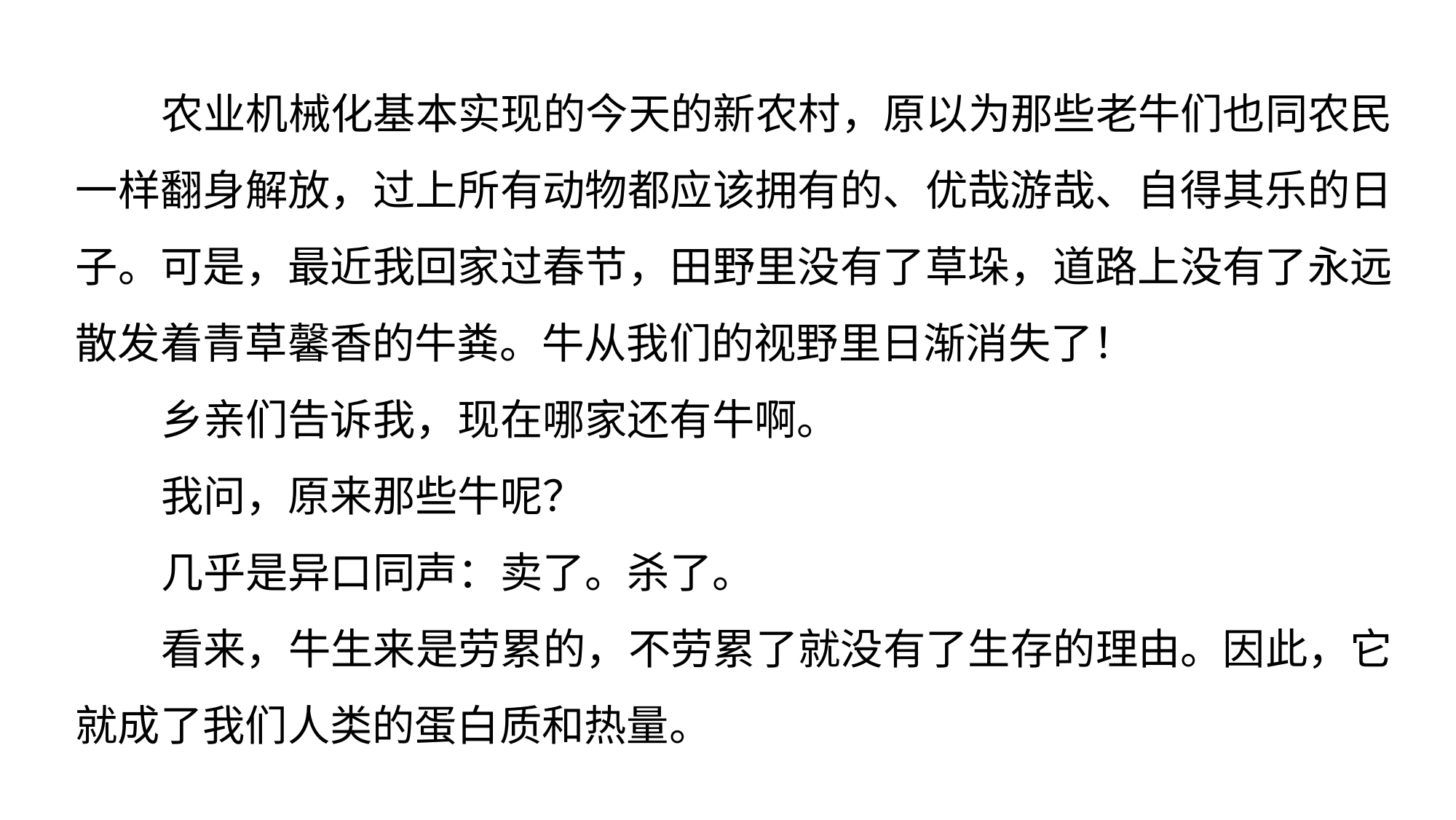

农业机械化基本实现的今天的新农村，原以为那些老牛们也同农民一样翻身解放，过上所有动物都应该拥有的、优哉游哉、自得其乐的日子。可是，最近我回家过春节，田野里没有了草垛，道路上没有了永远散发着青草馨香的牛粪。牛从我们的视野里日渐消失了！
乡亲们告诉我，现在哪家还有牛啊。
我问，原来那些牛呢？
几乎是异口同声：卖了。杀了。
看来，牛生来是劳累的，不劳累了就没有了生存的理由。因此，它就成了我们人类的蛋白质和热量。